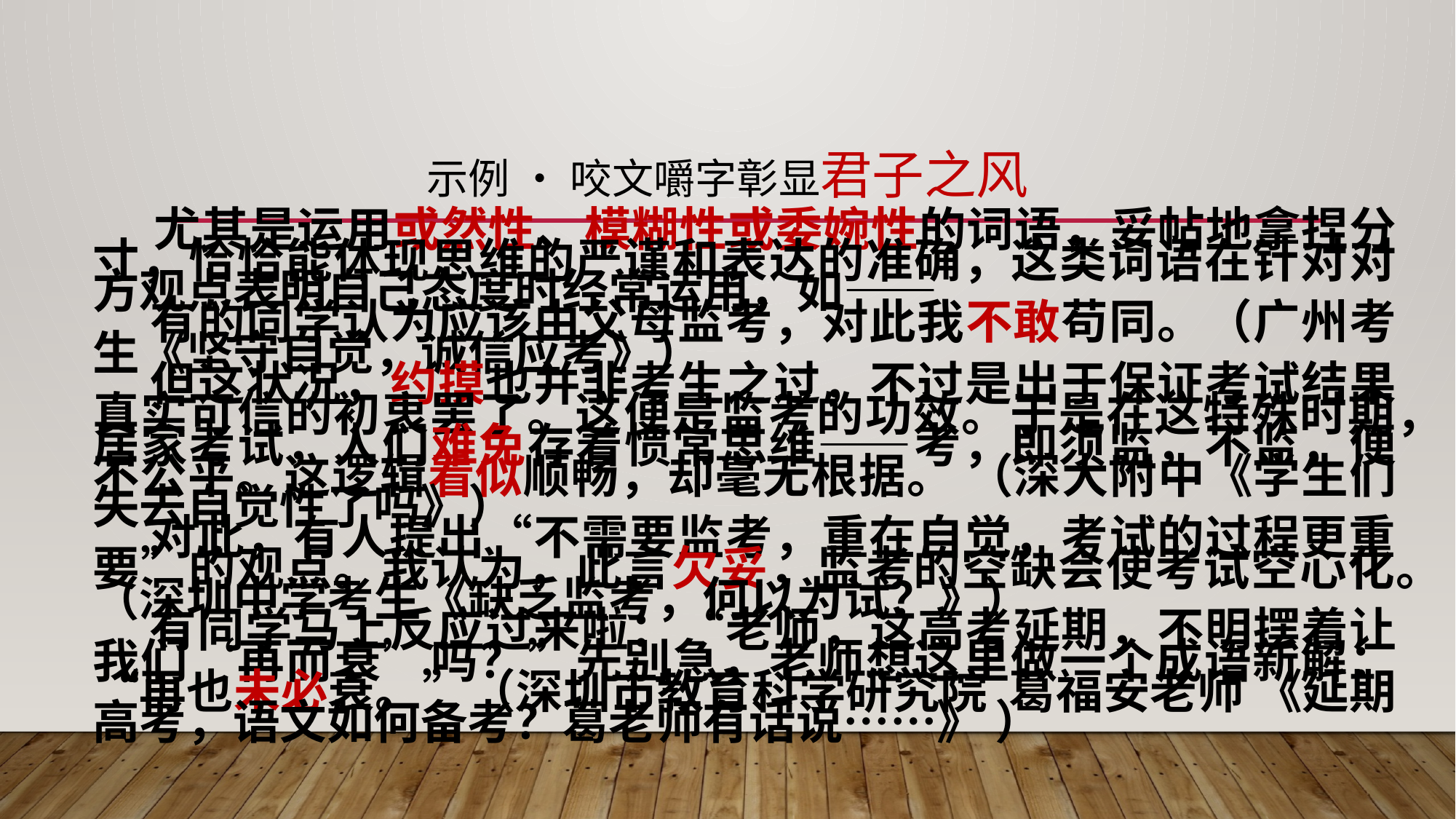

# 示例 • 咬文嚼字彰显君子之风
        尤其是运用或然性、模糊性或委婉性的词语，妥帖地拿捏分寸，恰恰能体现思维的严谨和表达的准确，这类词语在针对对方观点表明自己态度时经常运用，如——
    有的同学认为应该由父母监考，对此我不敢苟同。（广州考生《坚守自觉，诚信应考》）
    但这状况，约摸也并非考生之过，不过是出于保证考试结果真实可信的初衷罢了。这便是监考的功效。于是在这特殊时期，居家考试，人们难免存着惯常思维——考，即须监，不监，便不公平。这逻辑看似顺畅，却毫无根据。 （深大附中《学生们失去自觉性了吗》）
    对此，有人提出“不需要监考，重在自觉，考试的过程更重要”的观点。我认为，此言欠妥，监考的空缺会使考试空心化。（深圳中学考生《缺乏监考，何以为试？》）
    有同学马上反应过来啦：“老师，这高考延期，不明摆着让我们‘再而衰’吗？”先别急，老师想这里做一个成语新解：“再也未必衰。”（深圳市教育科学研究院  葛福安老师 《延期高考，语文如何备考？葛老师有话说……》 ）